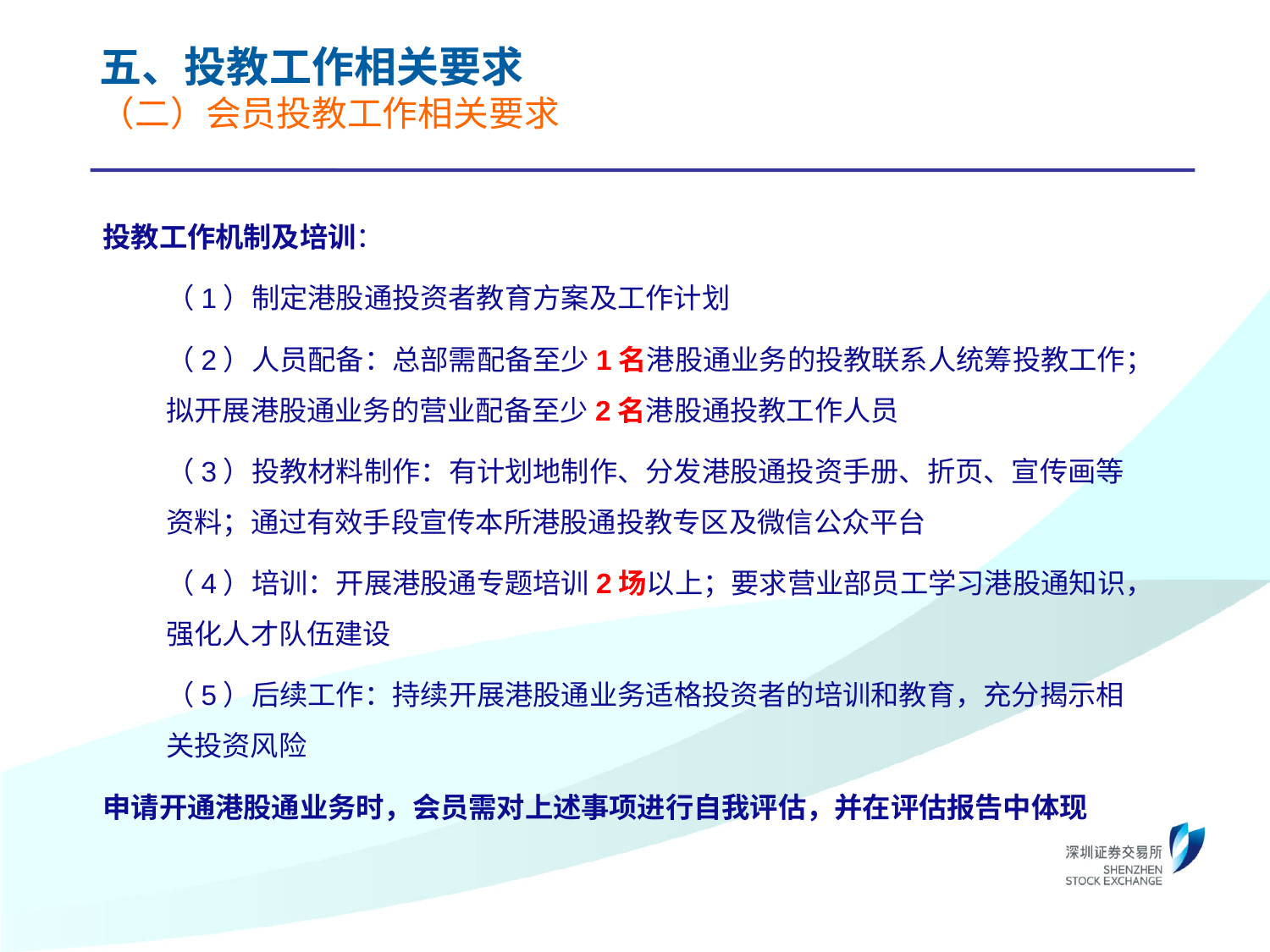

五、投教工作相关要求
（二）会员投教工作相关要求

投教工作机制及培训：
（1）制定港股通投资者教育方案及工作计划
（2）人员配备：总部需配备至少1名港股通业务的投教联系人统筹投教工作；拟开展港股通业务的营业配备至少2名港股通投教工作人员
（3）投教材料制作：有计划地制作、分发港股通投资手册、折页、宣传画等资料；通过有效手段宣传本所港股通投教专区及微信公众平台
（4）培训：开展港股通专题培训2场以上；要求营业部员工学习港股通知识，强化人才队伍建设
（5）后续工作：持续开展港股通业务适格投资者的培训和教育，充分揭示相关投资风险
申请开通港股通业务时，会员需对上述事项进行自我评估，并在评估报告中体现